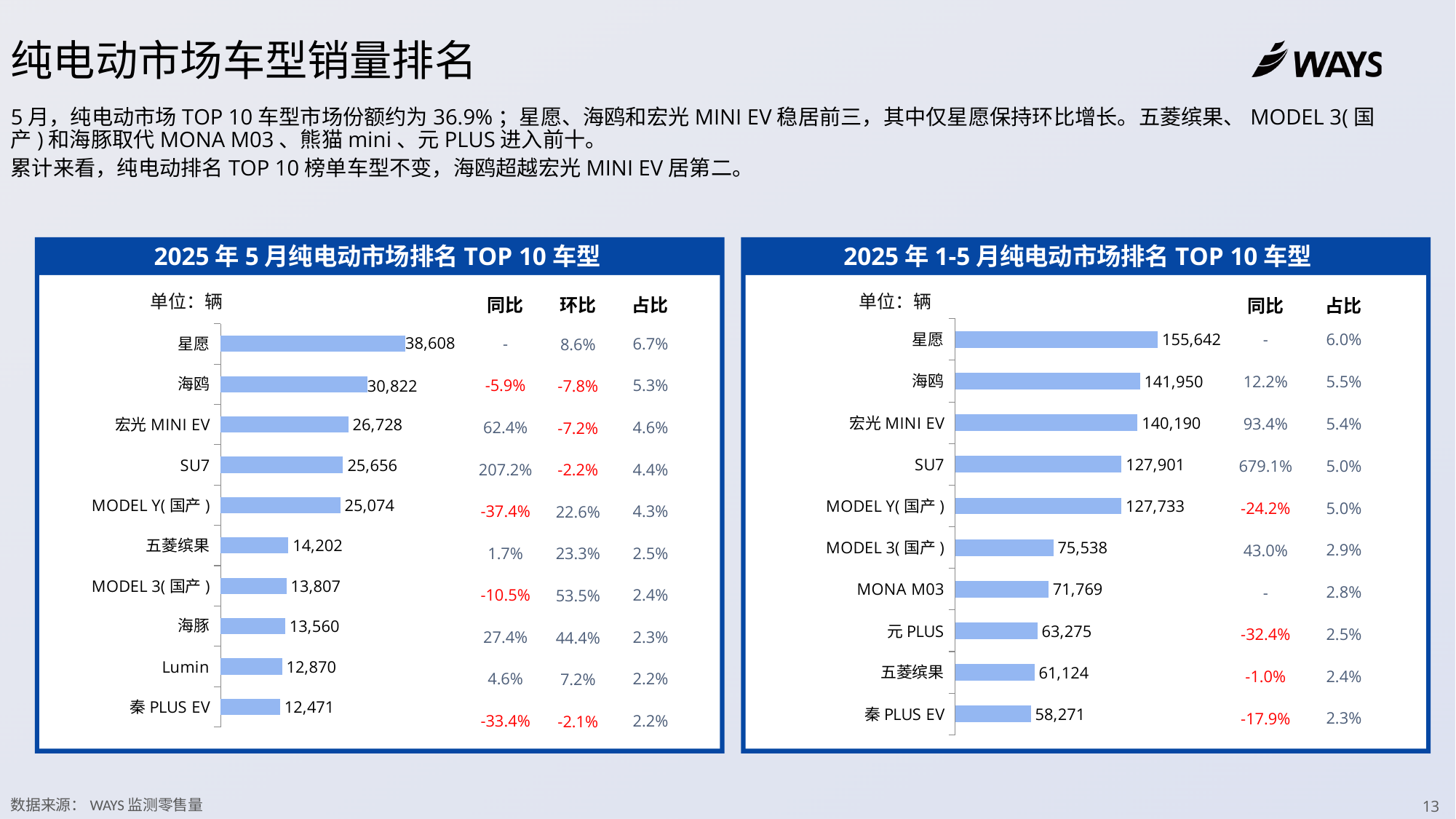

纯电动市场车型销量排名
5月，纯电动市场TOP 10车型市场份额约为36.9%；星愿、海鸥和宏光MINI EV稳居前三，其中仅星愿保持环比增长。五菱缤果、MODEL 3(国产)和海豚取代MONA M03、熊猫mini、元PLUS进入前十。
累计来看，纯电动排名TOP 10榜单车型不变，海鸥超越宏光MINI EV居第二。
2025年5月纯电动市场排名TOP 10车型
2025年1-5月纯电动市场排名TOP 10车型

单位：辆
| 同比 | 环比 | 占比 |
| --- | --- | --- |
| - | 8.6% | 6.7% |
| -5.9% | -7.8% | 5.3% |
| 62.4% | -7.2% | 4.6% |
| 207.2% | -2.2% | 4.4% |
| -37.4% | 22.6% | 4.3% |
| 1.7% | 23.3% | 2.5% |
| -10.5% | 53.5% | 2.4% |
| 27.4% | 44.4% | 2.3% |
| 4.6% | 7.2% | 2.2% |
| -33.4% | -2.1% | 2.2% |
单位：辆
| 同比 | 占比 |
| --- | --- |
| - | 6.0% |
| 12.2% | 5.5% |
| 93.4% | 5.4% |
| 679.1% | 5.0% |
| -24.2% | 5.0% |
| 43.0% | 2.9% |
| - | 2.8% |
| -32.4% | 2.5% |
| -1.0% | 2.4% |
| -17.9% | 2.3% |

### Chart

| Category | 累计 |
|---|---|
| 星愿 | 155642.0 |
| 海鸥 | 141950.0 |
| 宏光MINI EV | 140190.0 |
| SU7 | 127901.0 |
| MODEL Y(国产) | 127733.0 |
| MODEL 3(国产) | 75538.0 |
| MONA M03 | 71769.0 |
| 元PLUS | 63275.0 |
| 五菱缤果 | 61124.0 |
| 秦PLUS EV | 58271.0 |

### Chart

| Category | 单月 |
|---|---|
| 星愿 | 38608.0 |
| 海鸥 | 30822.0 |
| 宏光MINI EV | 26728.0 |
| SU7 | 25656.0 |
| MODEL Y(国产) | 25074.0 |
| 五菱缤果 | 14202.0 |
| MODEL 3(国产) | 13807.0 |
| 海豚 | 13560.0 |
| Lumin | 12870.0 |
| 秦PLUS EV | 12471.0 |
数据来源：WAYS监测零售量
13